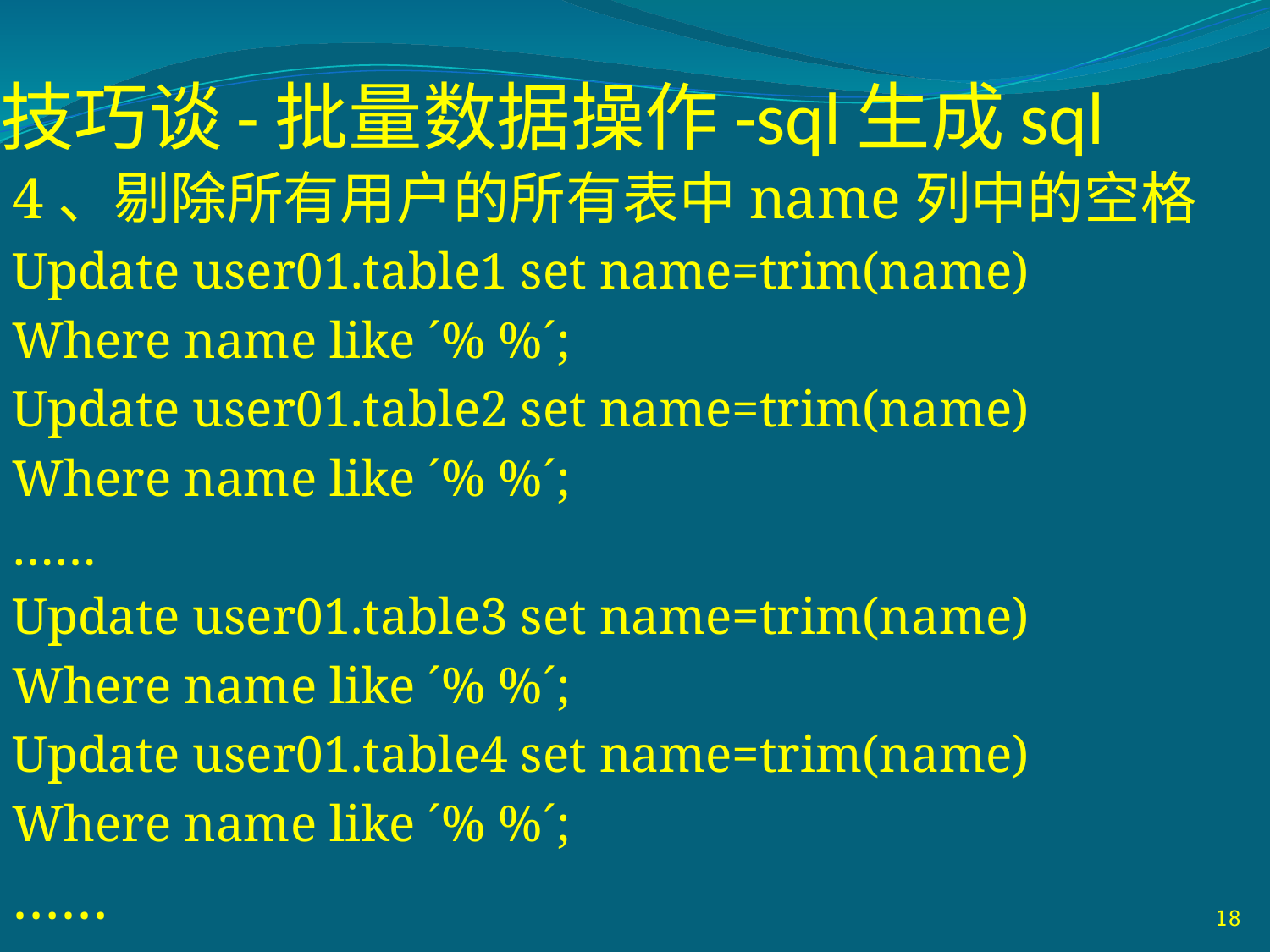

# 技巧谈-批量数据操作-sql生成sql
4、剔除所有用户的所有表中name列中的空格
Update user01.table1 set name=trim(name)
Where name like ´% %´;
Update user01.table2 set name=trim(name)
Where name like ´% %´;
……
Update user01.table3 set name=trim(name)
Where name like ´% %´;
Update user01.table4 set name=trim(name)
Where name like ´% %´;
……
18